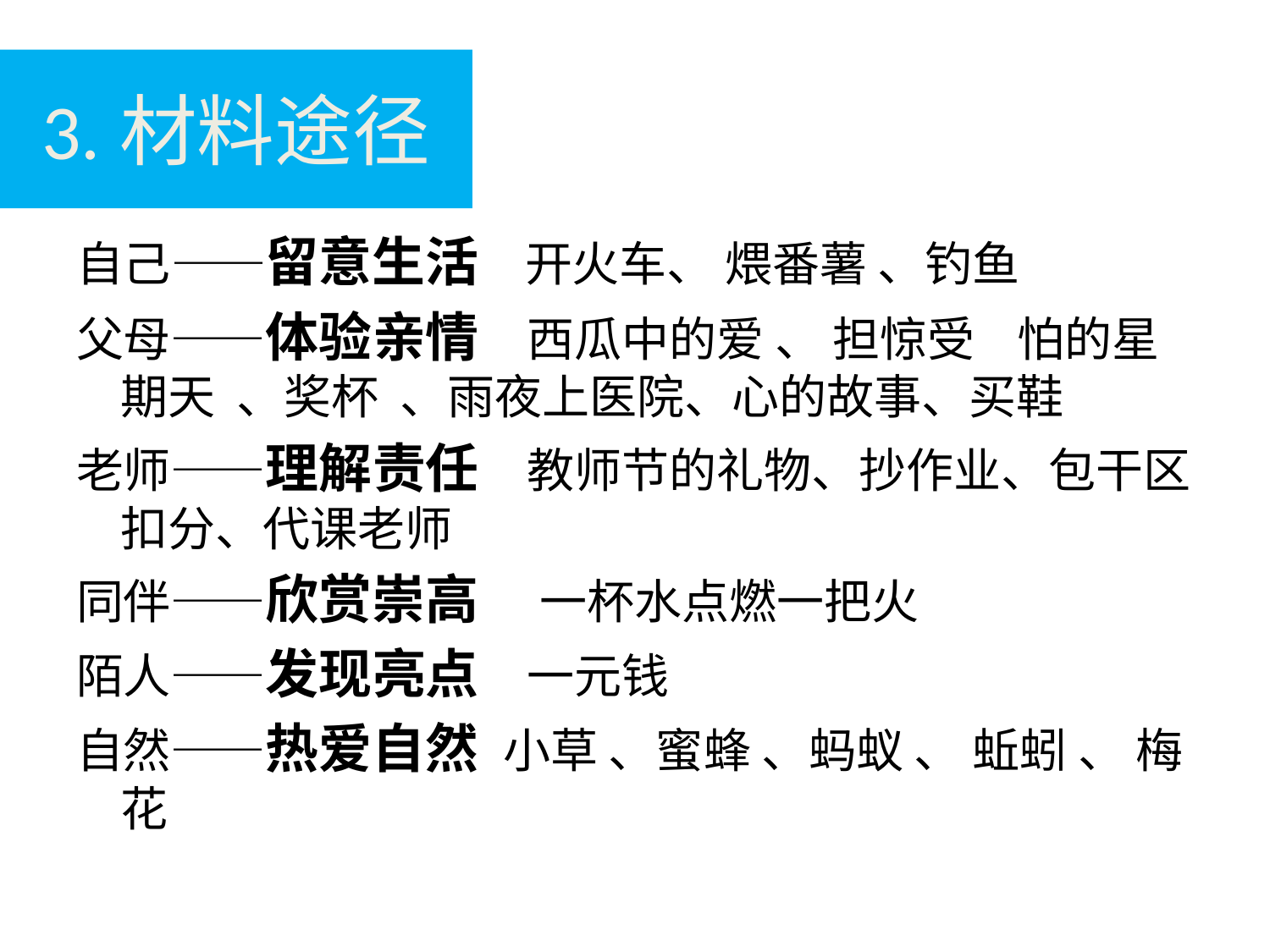

# 3.材料途径
自己——留意生活    开火车、 煨番薯 、钓鱼
父母——体验亲情    西瓜中的爱 、 担惊受    怕的星期天  、奖杯  、雨夜上医院、心的故事、买鞋
老师——理解责任    教师节的礼物、抄作业、包干区扣分、代课老师
同伴——欣赏崇高     一杯水点燃一把火
陌人——发现亮点    一元钱
自然——热爱自然  小草 、蜜蜂 、蚂蚁 、 蚯蚓 、 梅花